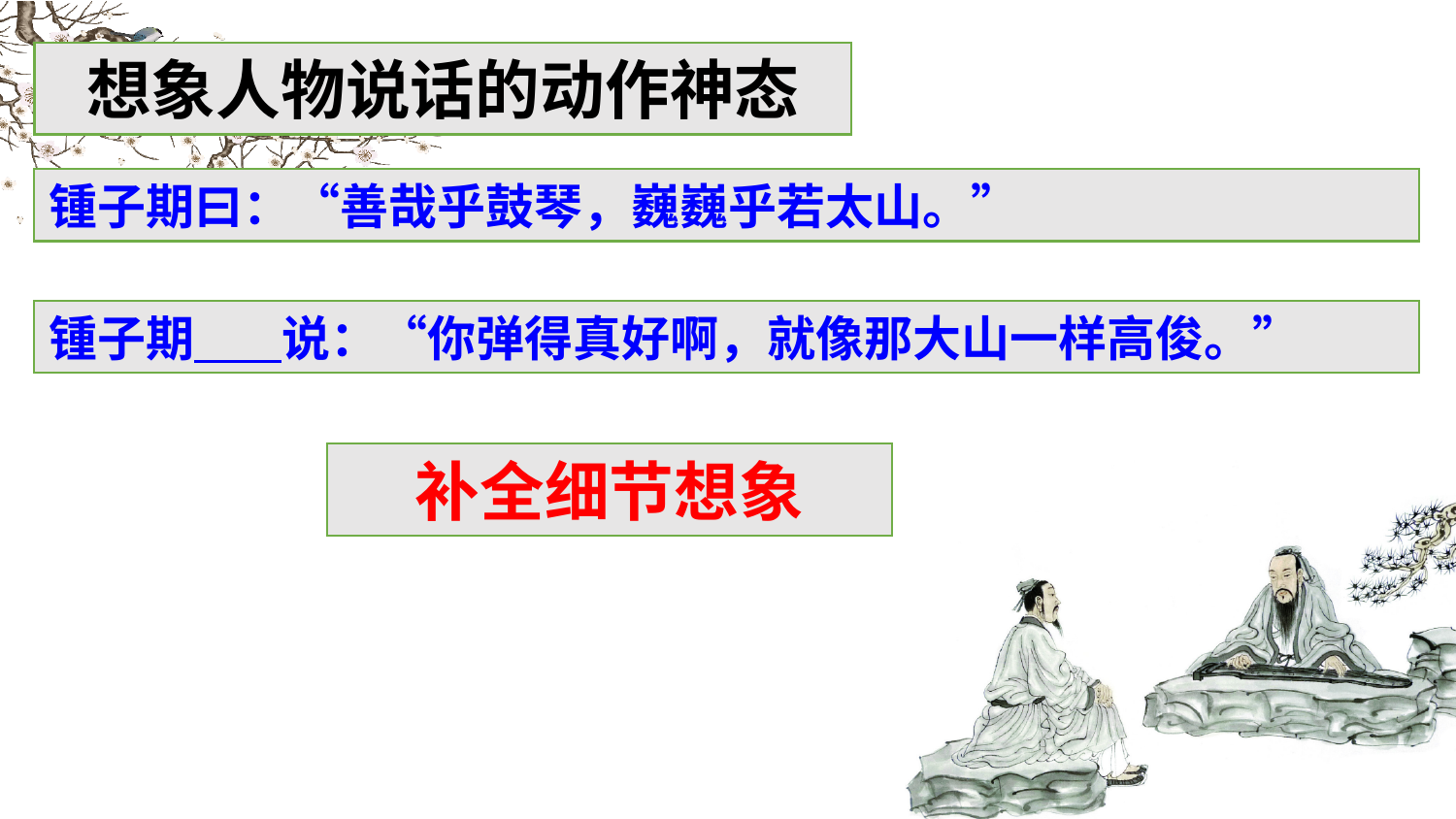

想象人物说话的动作神态
锺子期曰：“善哉乎鼓琴，巍巍乎若太山。”
锺子期        说：“你弹得真好啊，就像那大山一样高俊。”
补全细节想象